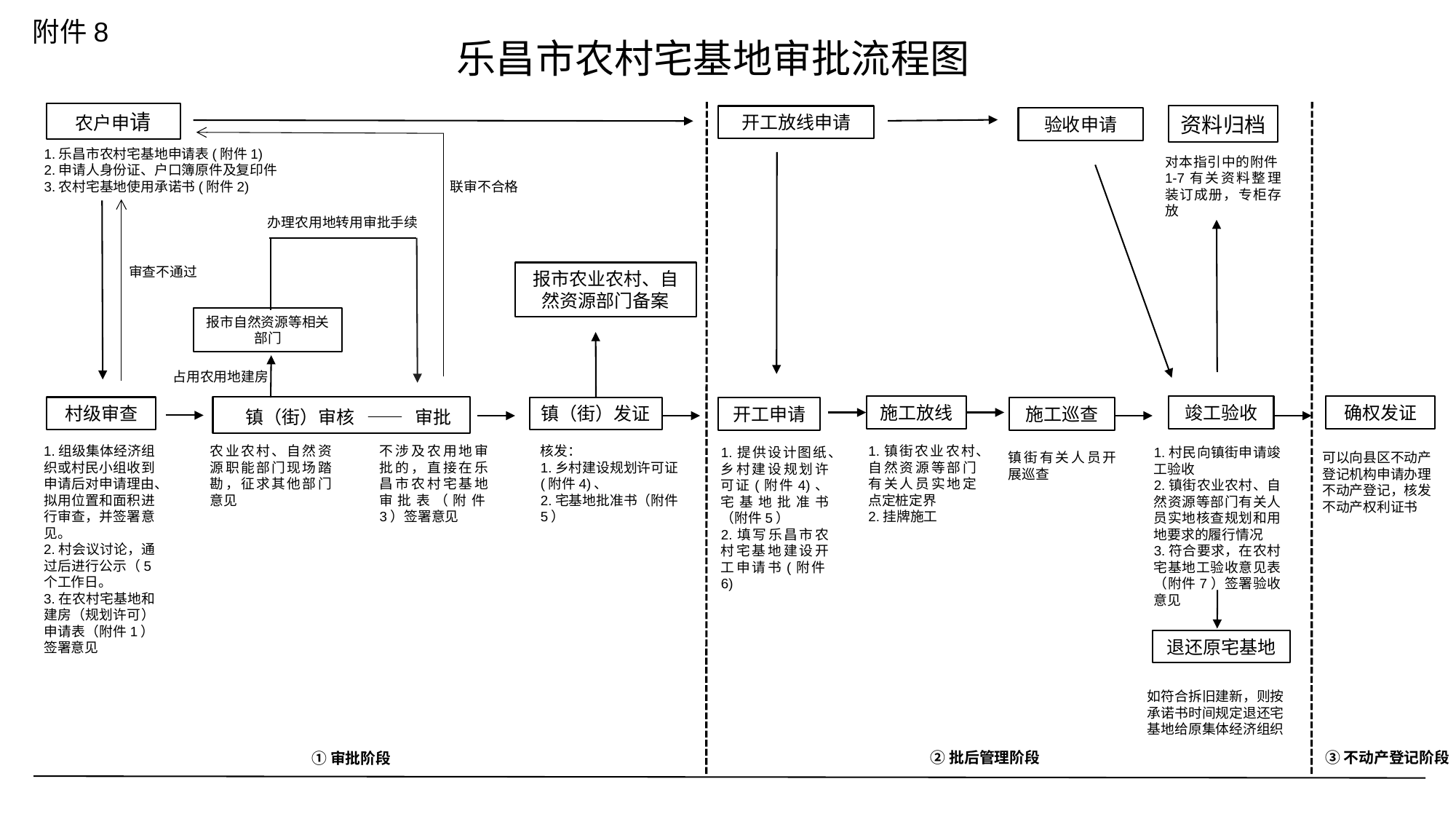

附件8
乐昌市农村宅基地审批流程图
农户申请
开工放线申请
资料归档
验收申请
1.乐昌市农村宅基地申请表(附件1)
2.申请人身份证、户口簿原件及复印件
3.农村宅基地使用承诺书(附件2)

对本指引中的附件1-7有关资料整理装订成册，专柜存放
联审不合格
办理农用地转用审批手续
审查不通过
报市农业农村、自然资源部门备案
报市自然资源等相关部门
占用农用地建房
施工放线
竣工验收
确权发证
村级审查
  镇（街）审核   ——   审批
镇（街）发证
开工申请
施工巡查
1.组级集体经济组织或村民小组收到申请后对申请理由、拟用位置和面积进行审查，并签署意见。
2.村会议讨论，通过后进行公示（5个工作日。
3.在农村宅基地和建房（规划许可）申请表（附件1）签署意见
农业农村、自然资源职能部门现场踏勘，征求其他部门意见
不涉及农用地审批的，直接在乐昌市农村宅基地审批表（附件3）签署意见
1.镇街农业农村、自然资源等部门有关人员实地定点定桩定界
2.挂牌施工
核发：
1.乡村建设规划许可证(附件4)、
2.宅基地批准书（附件5）
1.提供设计图纸、乡村建设规划许可证(附件4)、宅基地批准书（附件5）
2.填写乐昌市农村宅基地建设开工申请书(附件6)
1.村民向镇街申请竣工验收
2.镇街农业农村、自然资源等部门有关人员实地核查规划和用地要求的履行情况
3.符合要求，在农村宅基地工验收意见表（附件7）签署验收意见
镇街有关人员开展巡查
可以向县区不动产登记机构申请办理不动产登记，核发不动产权利证书
退还原宅基地
如符合拆旧建新，则按承诺书时间规定退还宅基地给原集体经济组织
②批后管理阶段
③不动产登记阶段
①审批阶段